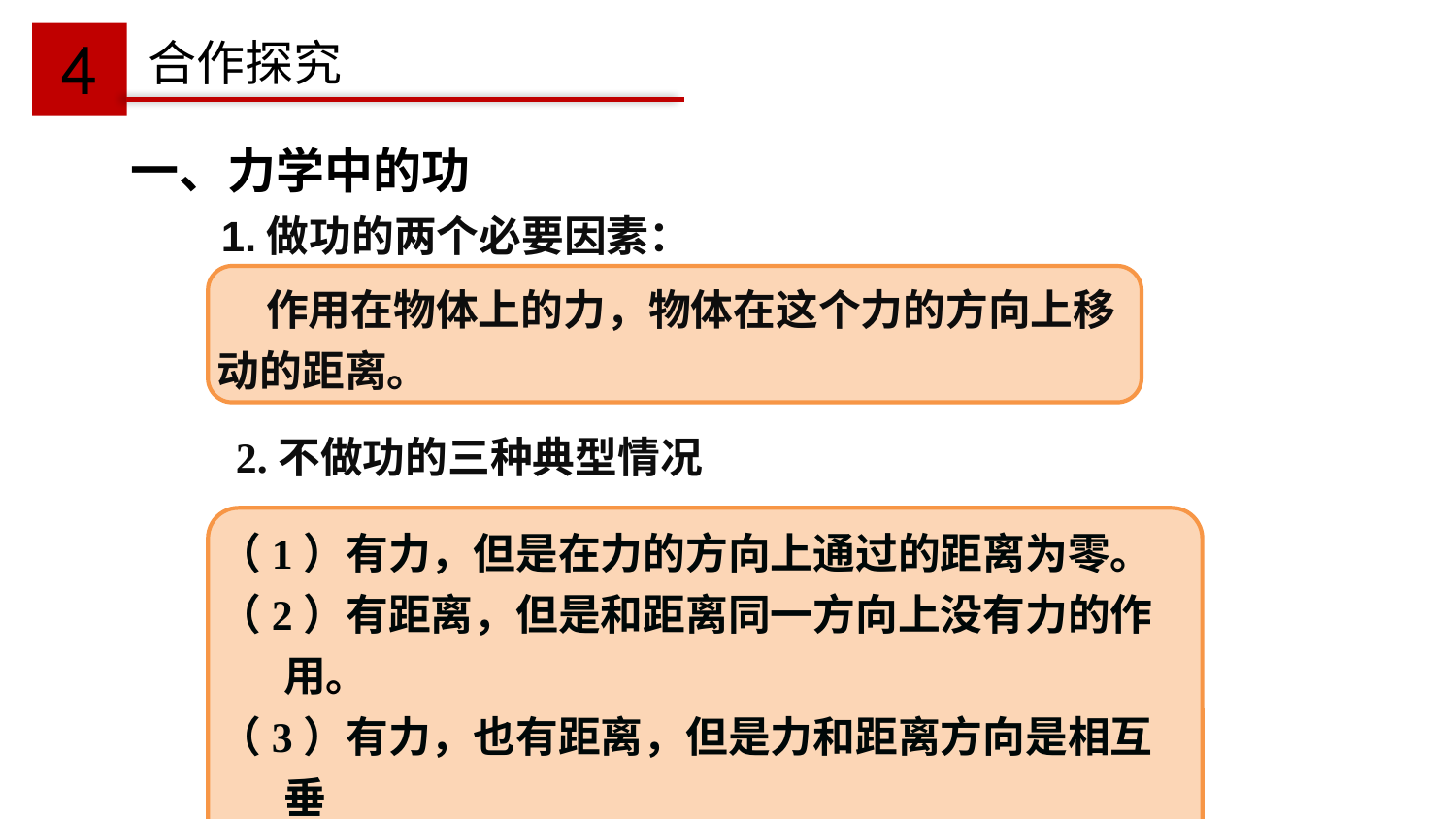

4
合作探究
一、力学中的功
1.做功的两个必要因素：
    作用在物体上的力，物体在这个力的方向上移动的距离。
2.不做功的三种典型情况
（1）有力，但是在力的方向上通过的距离为零。
（2）有距离，但是和距离同一方向上没有力的作用。
（3）有力，也有距离，但是力和距离方向是相互垂
          直的。